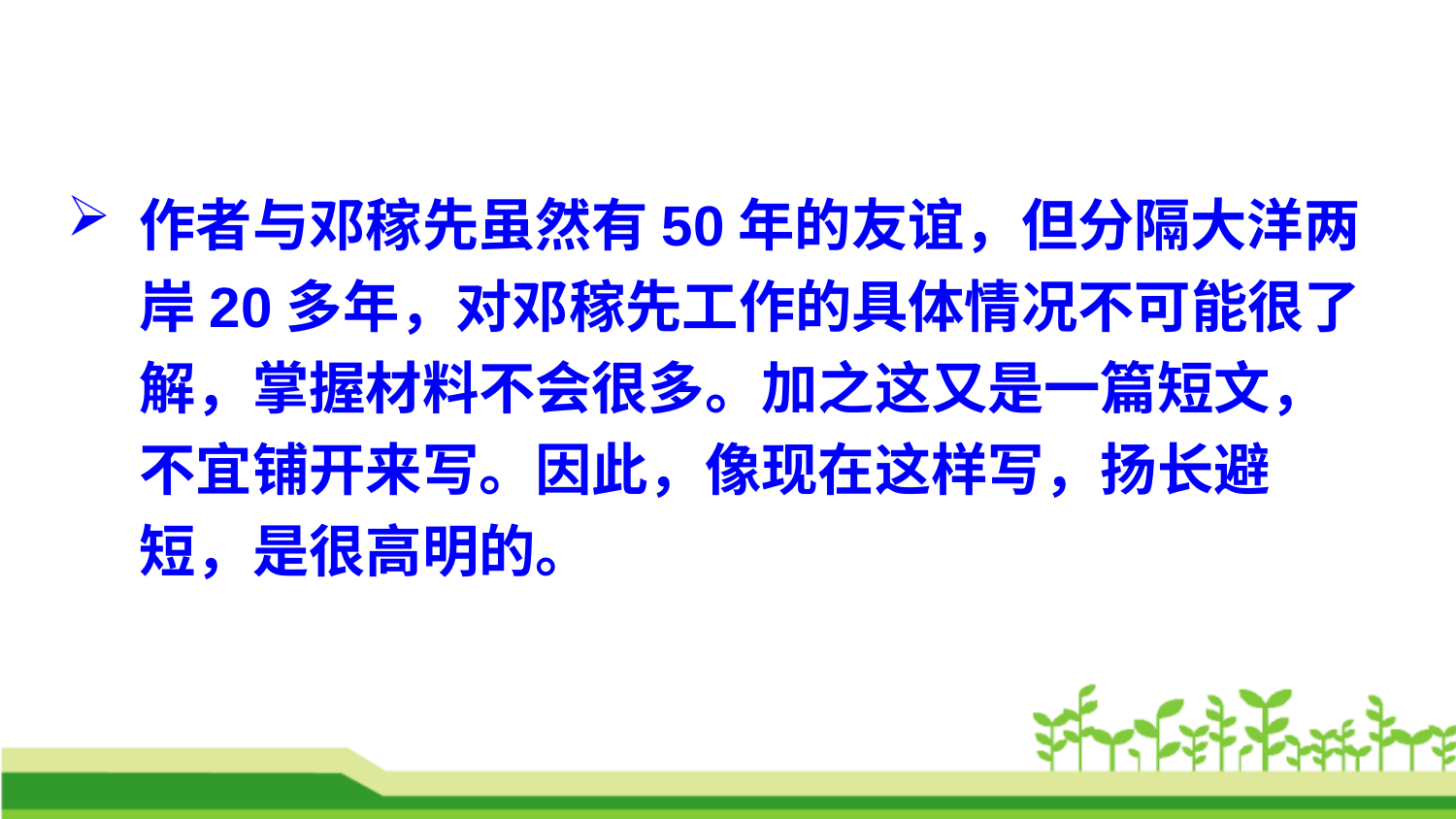

作者与邓稼先虽然有50年的友谊，但分隔大洋两岸20多年，对邓稼先工作的具体情况不可能很了解，掌握材料不会很多。加之这又是一篇短文，不宜铺开来写。因此，像现在这样写，扬长避短，是很高明的。